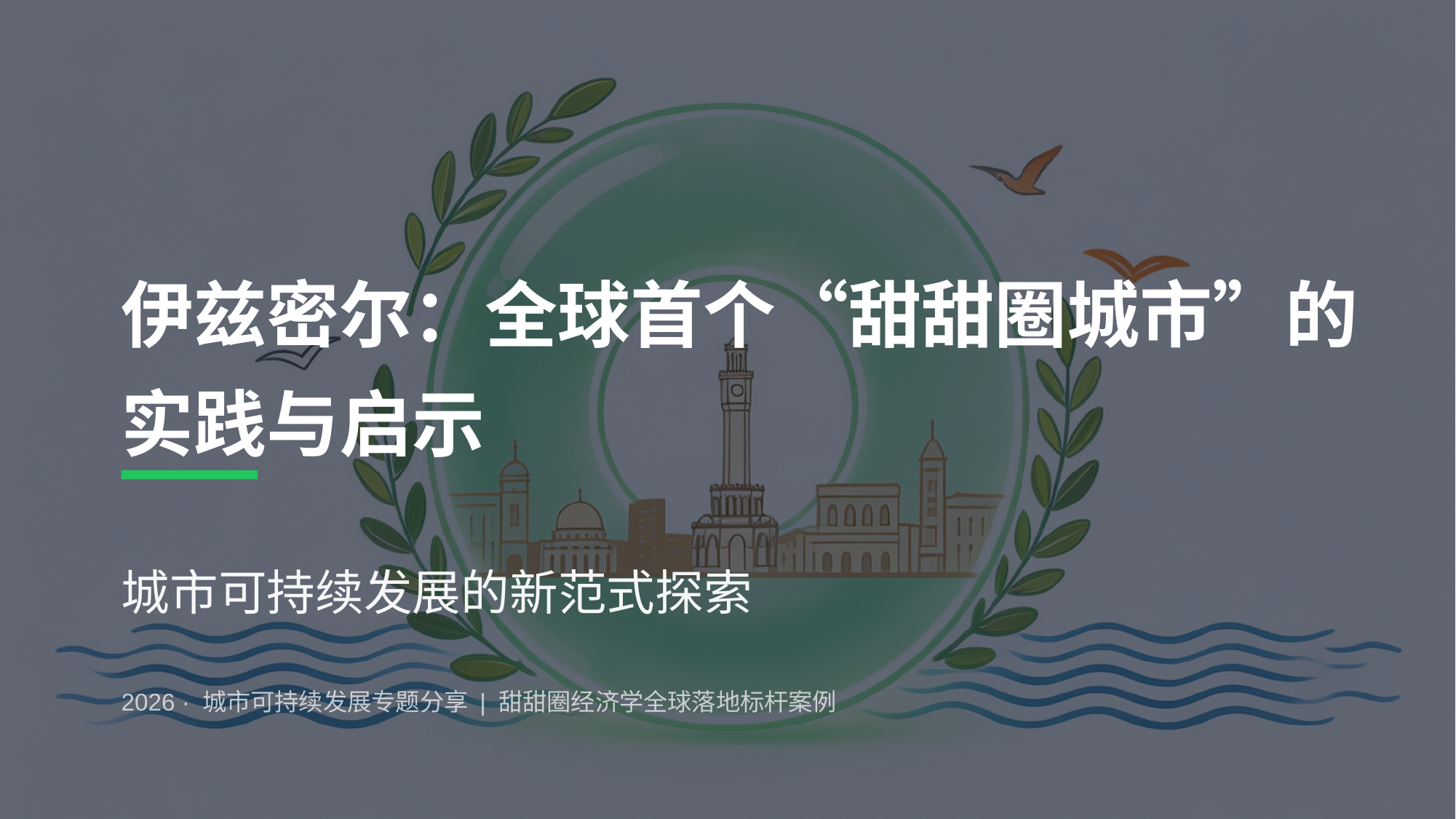

伊兹密尔：全球首个“甜甜圈城市”的实践与启示

城市可持续发展的新范式探索
2026 · 城市可持续发展专题分享 | 甜甜圈经济学全球落地标杆案例